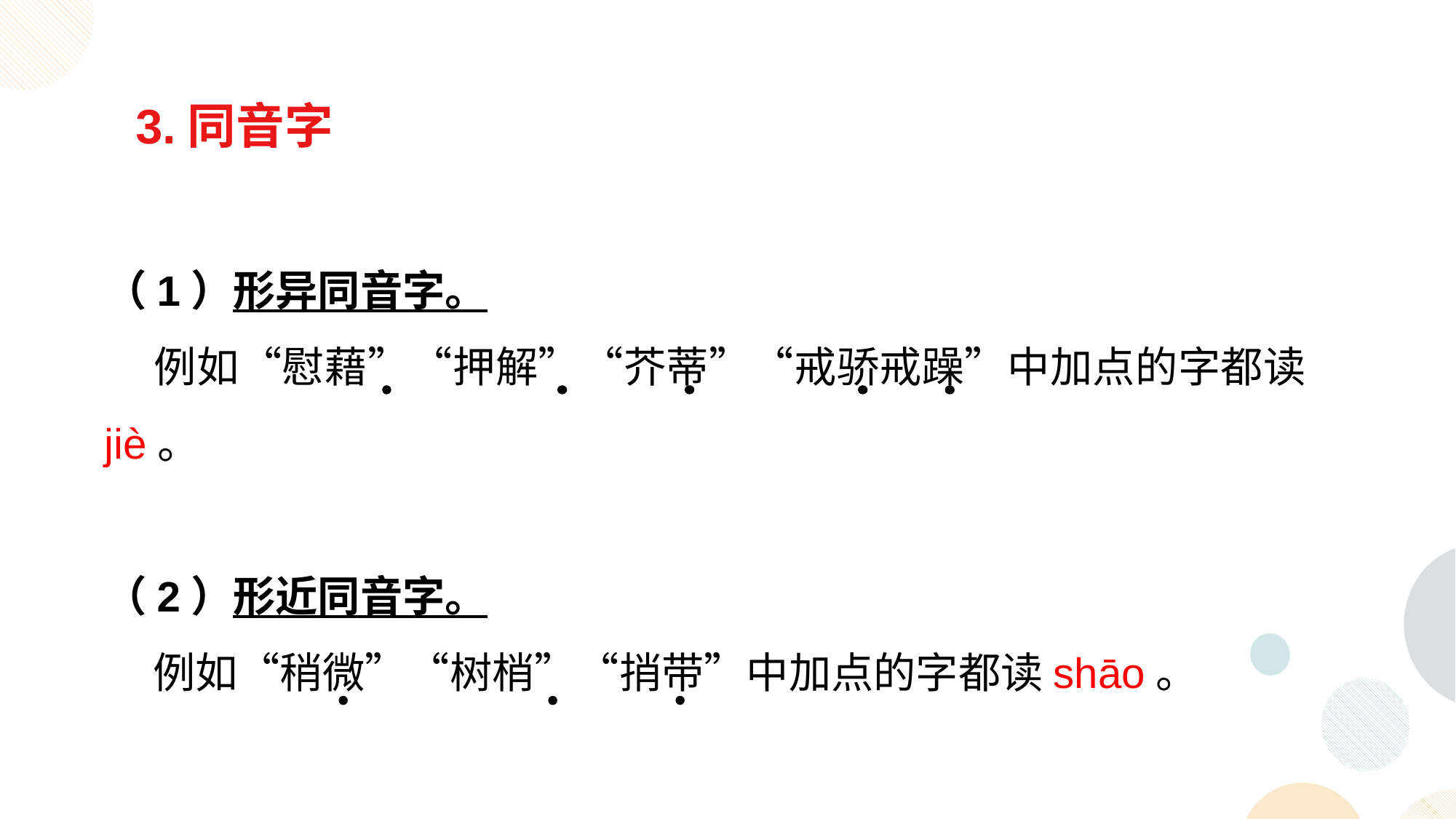

3.同音字

（1）形异同音字。
    例如“慰藉”“押解”“芥蒂”“戒骄戒躁”中加点的字都读jiè。

（2）形近同音字。
    例如“稍微”“树梢”“捎带”中加点的字都读shāo。